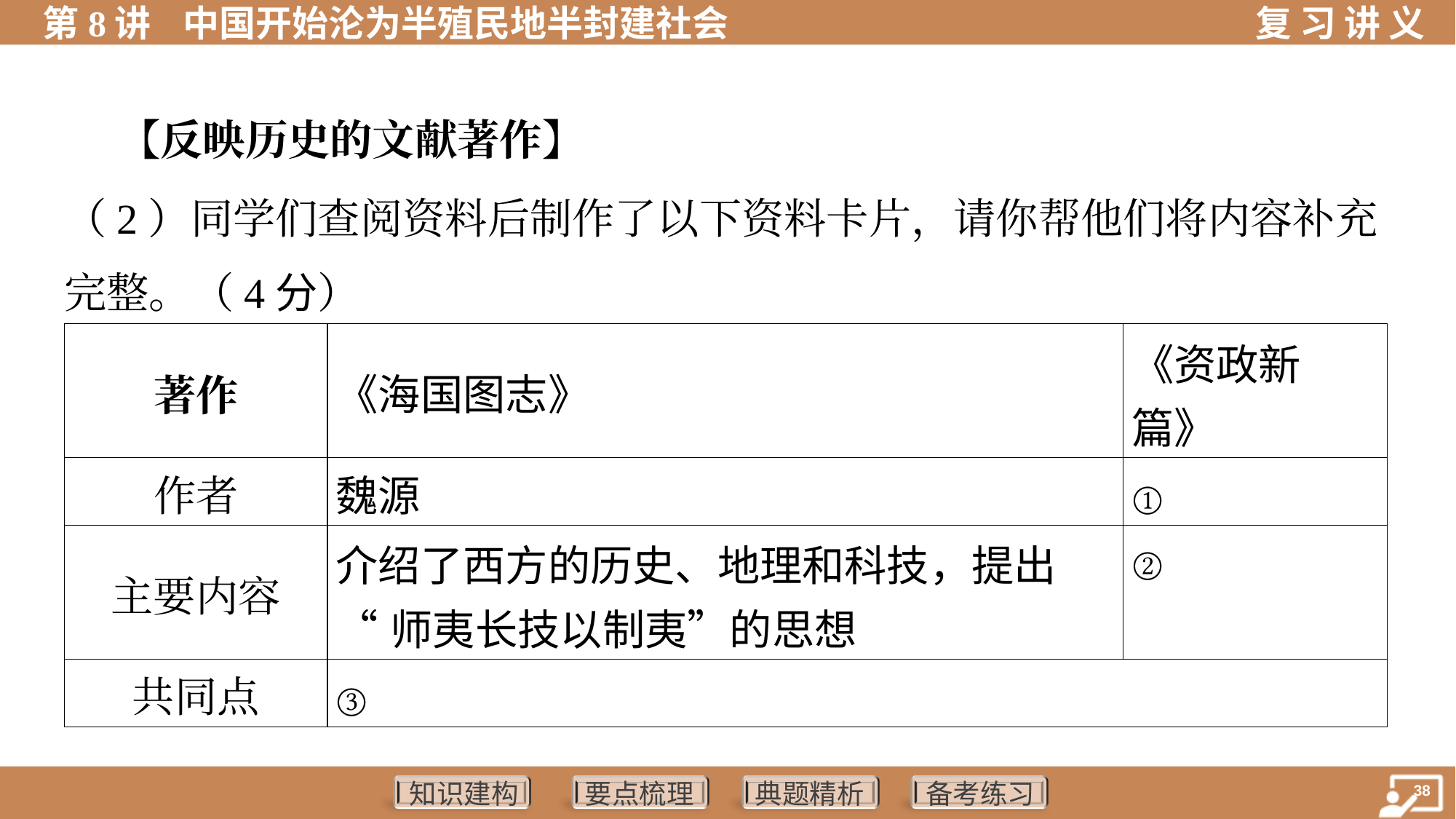

【反映历史的文献著作】
（2）同学们查阅资料后制作了以下资料卡片，请你帮他们将内容补充
完整。（4分）
| 著作 | 《海国图志》 | 《资政新 篇》 |
| --- | --- | --- |
| 作者 | 魏源 | ① |
| 主要内容 | 介绍了西方的历史、地理和科技，提出 “师夷长技以制夷”的思想 | ② |
| 共同点 | ③ |  |